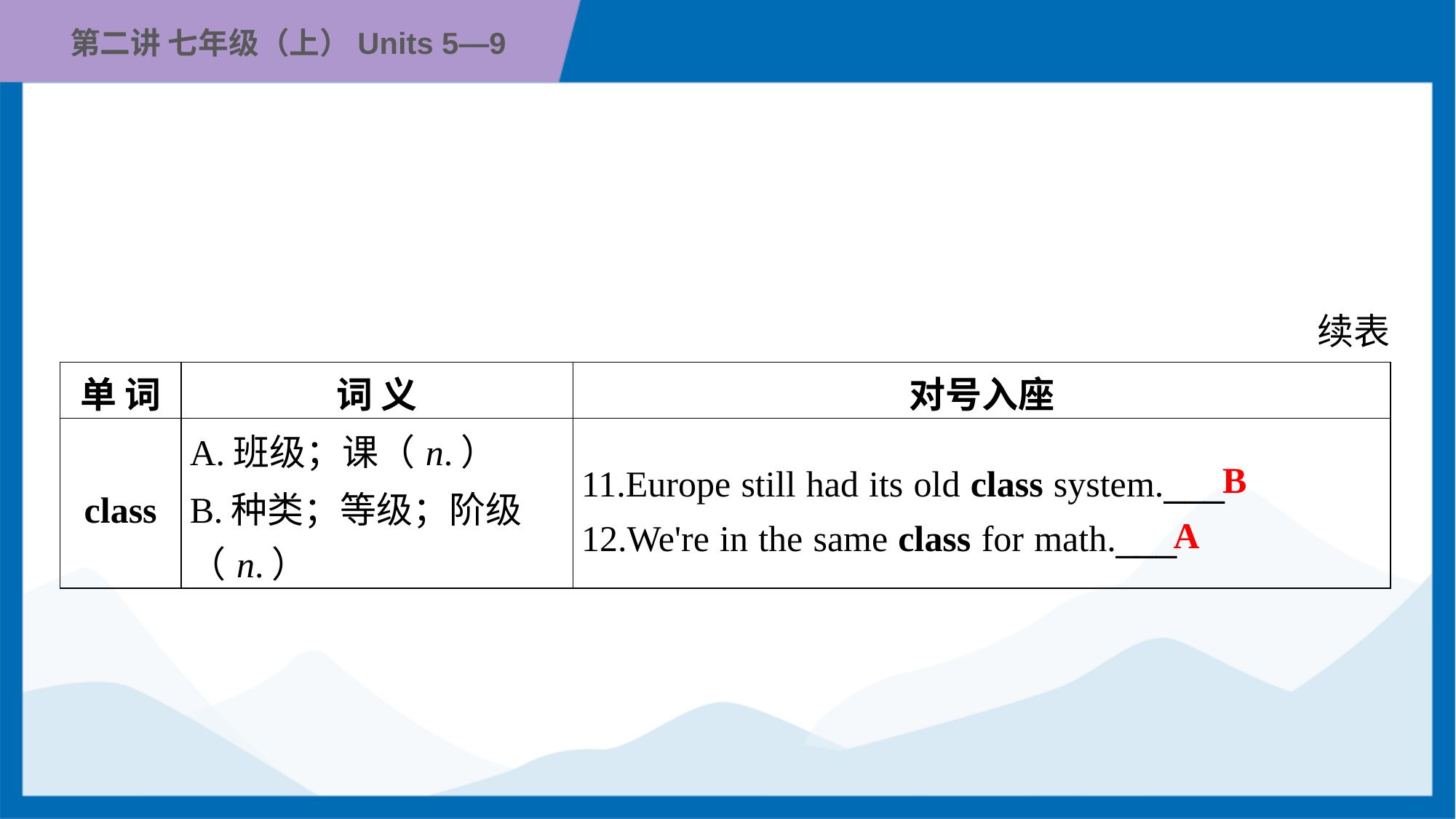

续表
| 单 词 | 词 义 | 对号入座 |
| --- | --- | --- |
| class | A.班级；课（n.） B.种类；等级；阶级 （n.） | 11.Europe still had its old class system.\_\_\_ 12.We're in the same class for math.\_\_\_ |
B
A